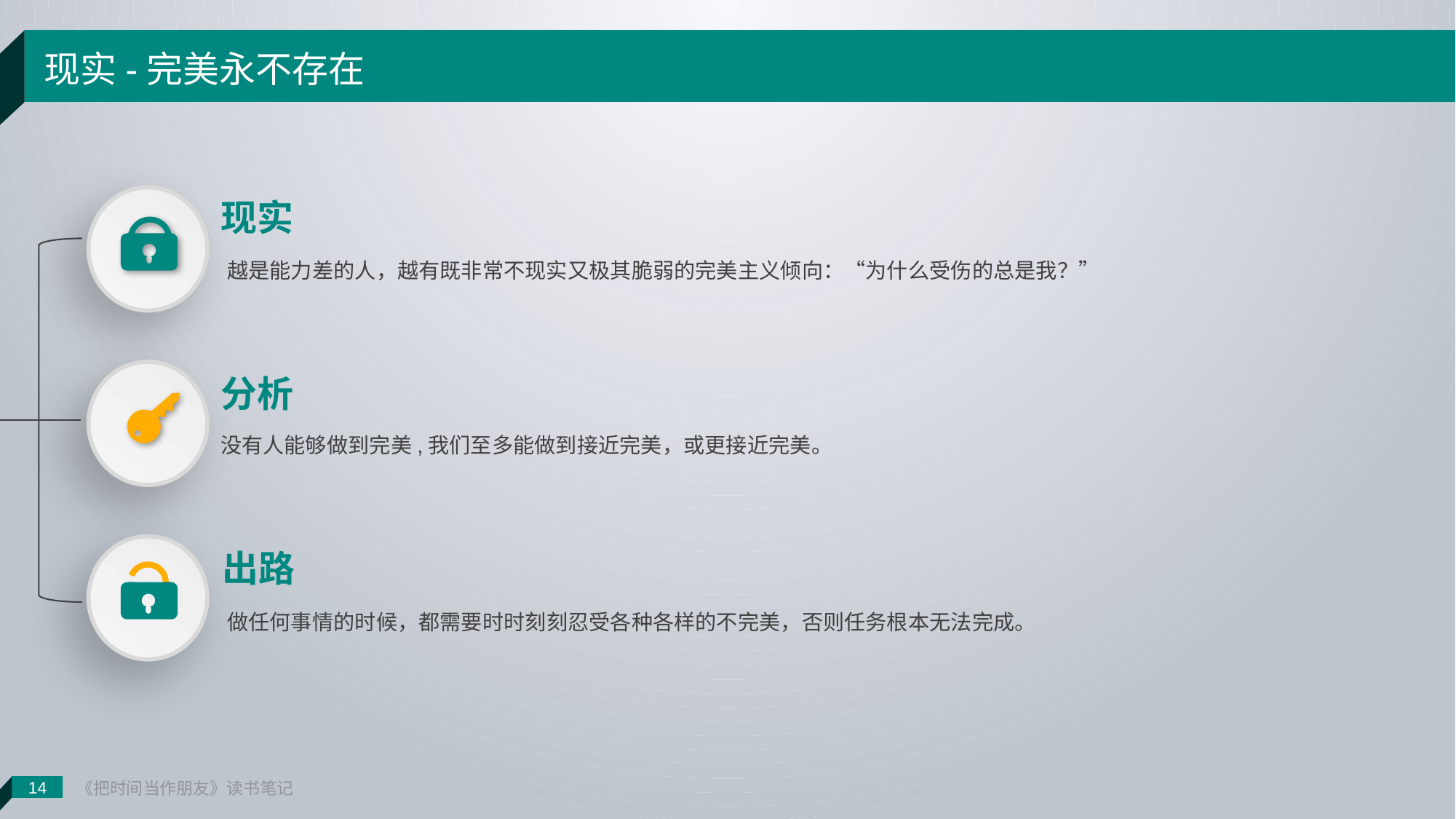

14
《把时间当作朋友》读书笔记

现实-完美永不存在

现实

越是能力差的人，越有既非常不现实又极其脆弱的完美主义倾向：“为什么受伤的总是我？”

分析
没有人能够做到完美,我们至多能做到接近完美，或更接近完美。

出路
做任何事情的时候，都需要时时刻刻忍受各种各样的不完美，否则任务根本无法完成。